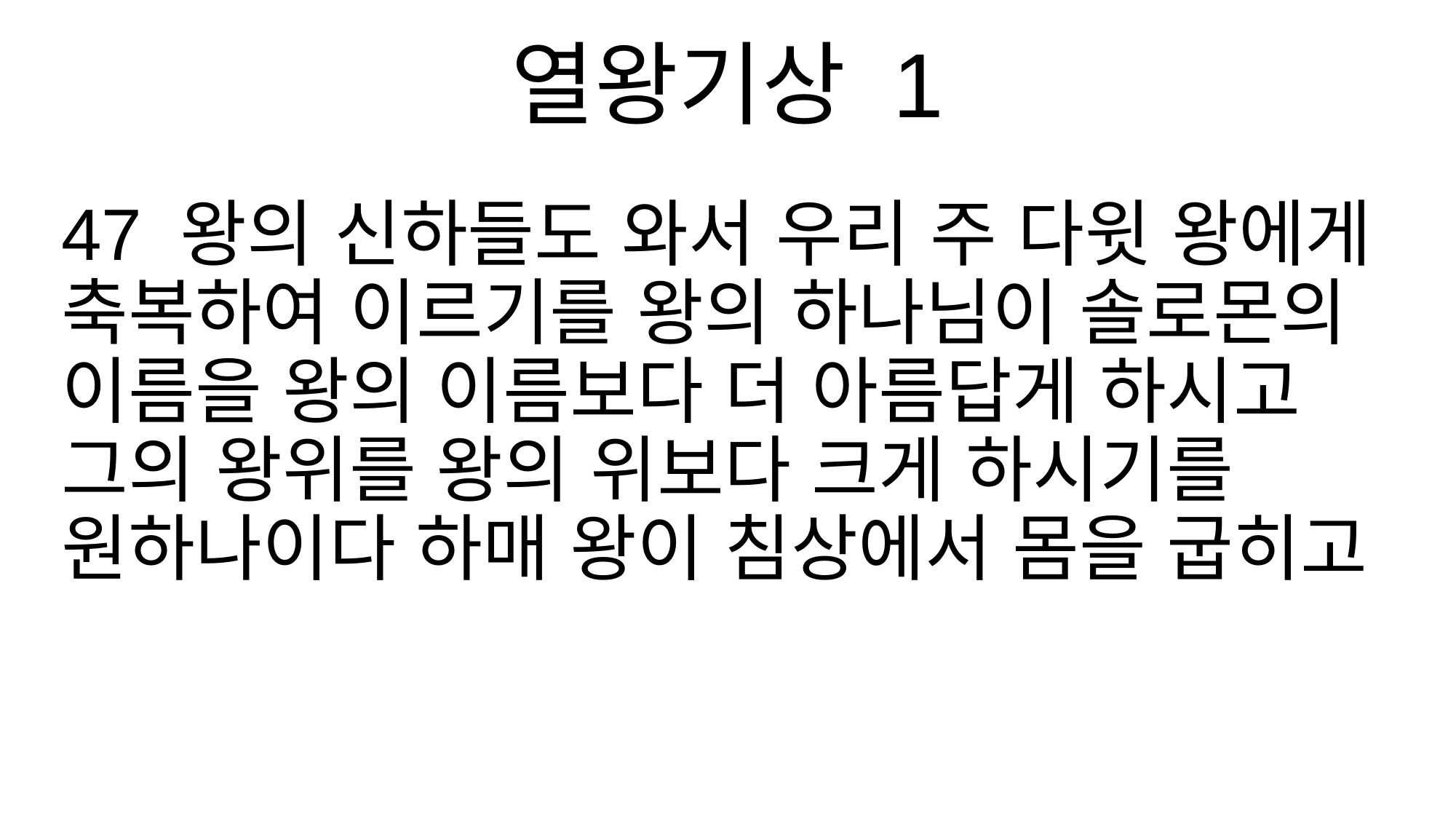

열왕기상 1
47 왕의 신하들도 와서 우리 주 다윗 왕에게 축복하여 이르기를 왕의 하나님이 솔로몬의 이름을 왕의 이름보다 더 아름답게 하시고 그의 왕위를 왕의 위보다 크게 하시기를 원하나이다 하매 왕이 침상에서 몸을 굽히고